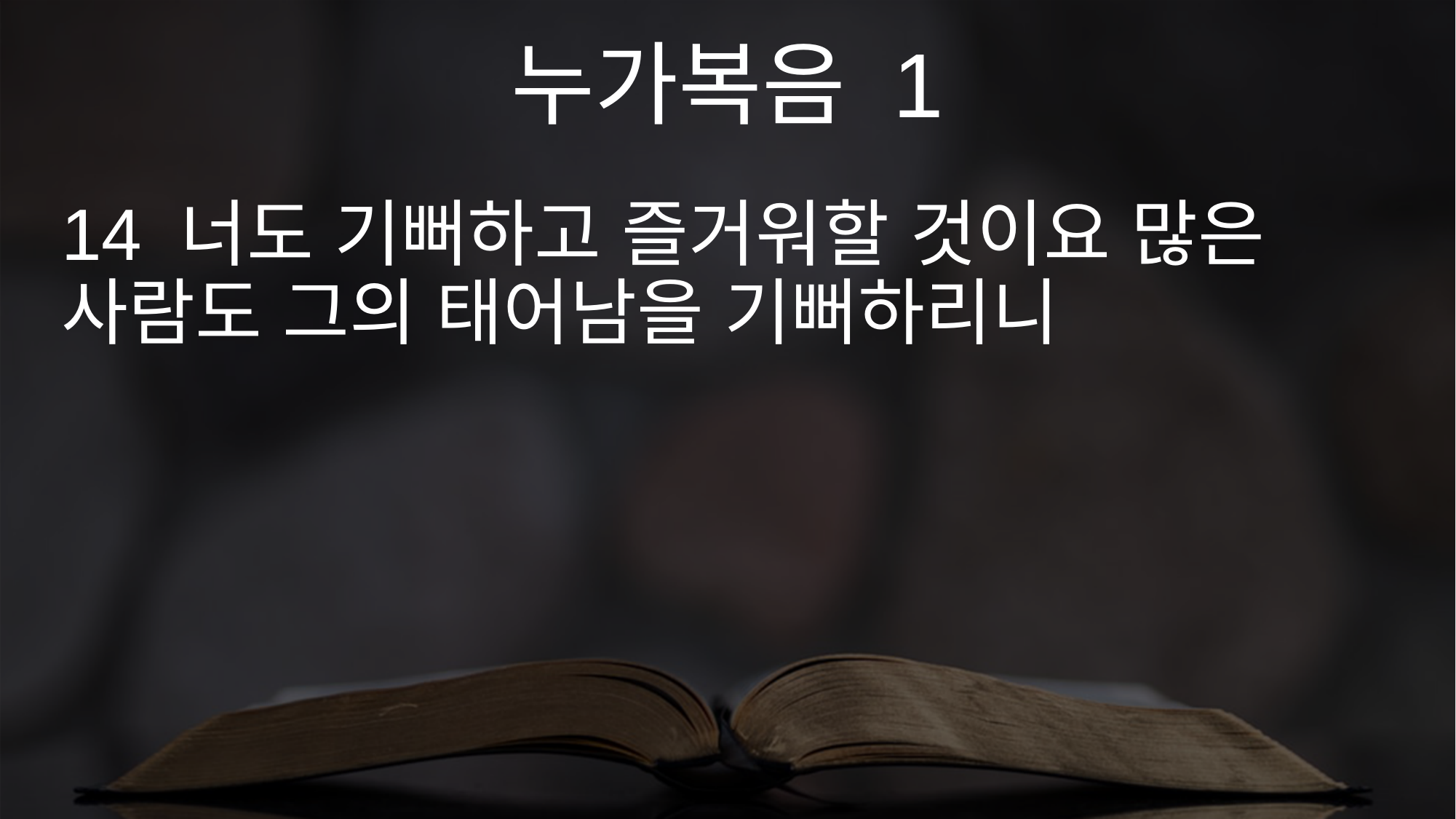

누가복음 1
14 너도 기뻐하고 즐거워할 것이요 많은 사람도 그의 태어남을 기뻐하리니